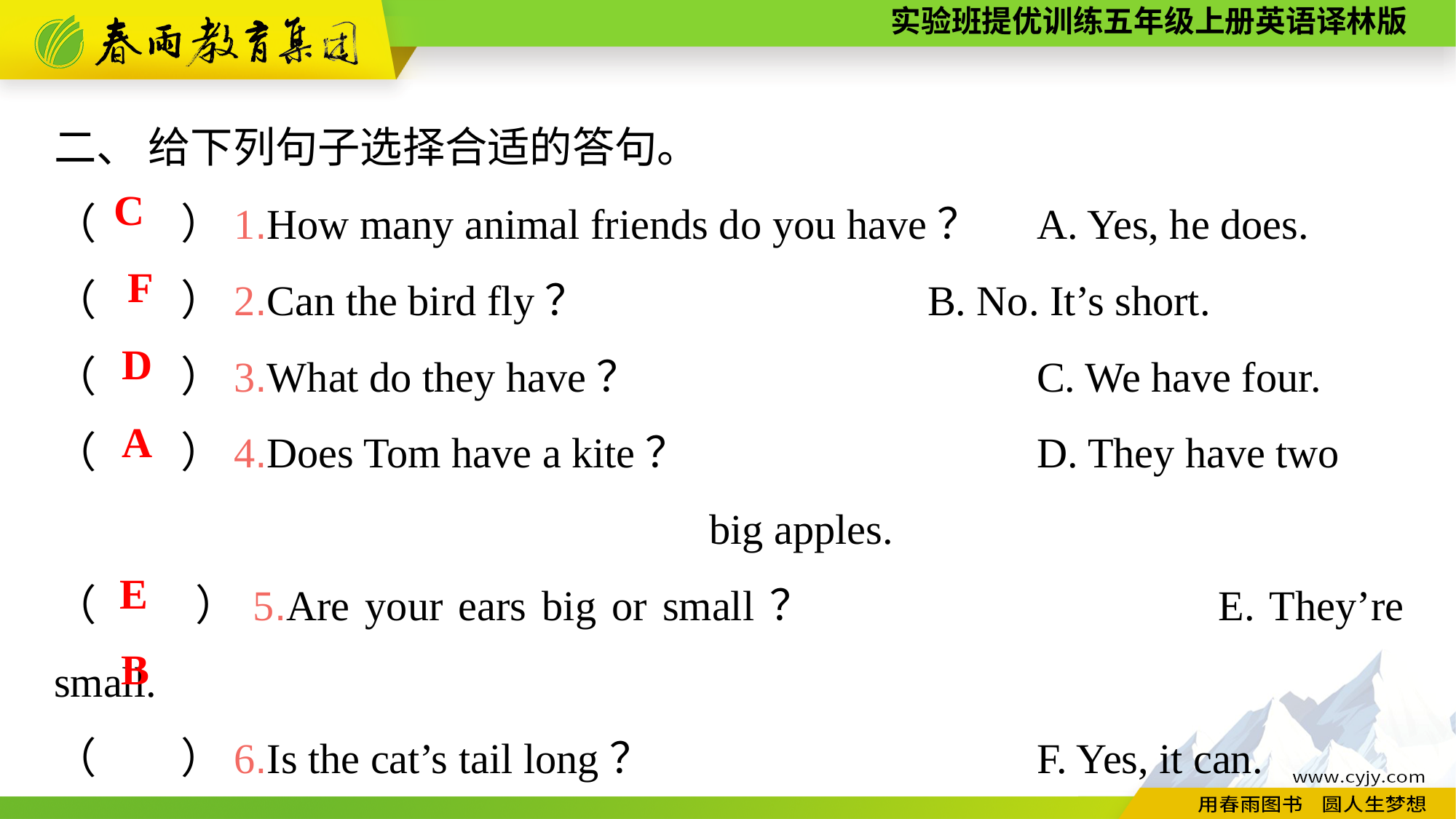

二、 给下列句子选择合适的答句。
（　　）1.How many animal friends do you have？	A. Yes, he does.
（　　）2.Can the bird fly？				B. No. It’s short.
（　　）3.What do they have？				C. We have four.
（　　）4.Does Tom have a kite？				D. They have two
						big apples.
（　　）5.Are your ears big or small？				E. They’re small.
（　　）6.Is the cat’s tail long？				F. Yes, it can.
C
F
D
A
E
B